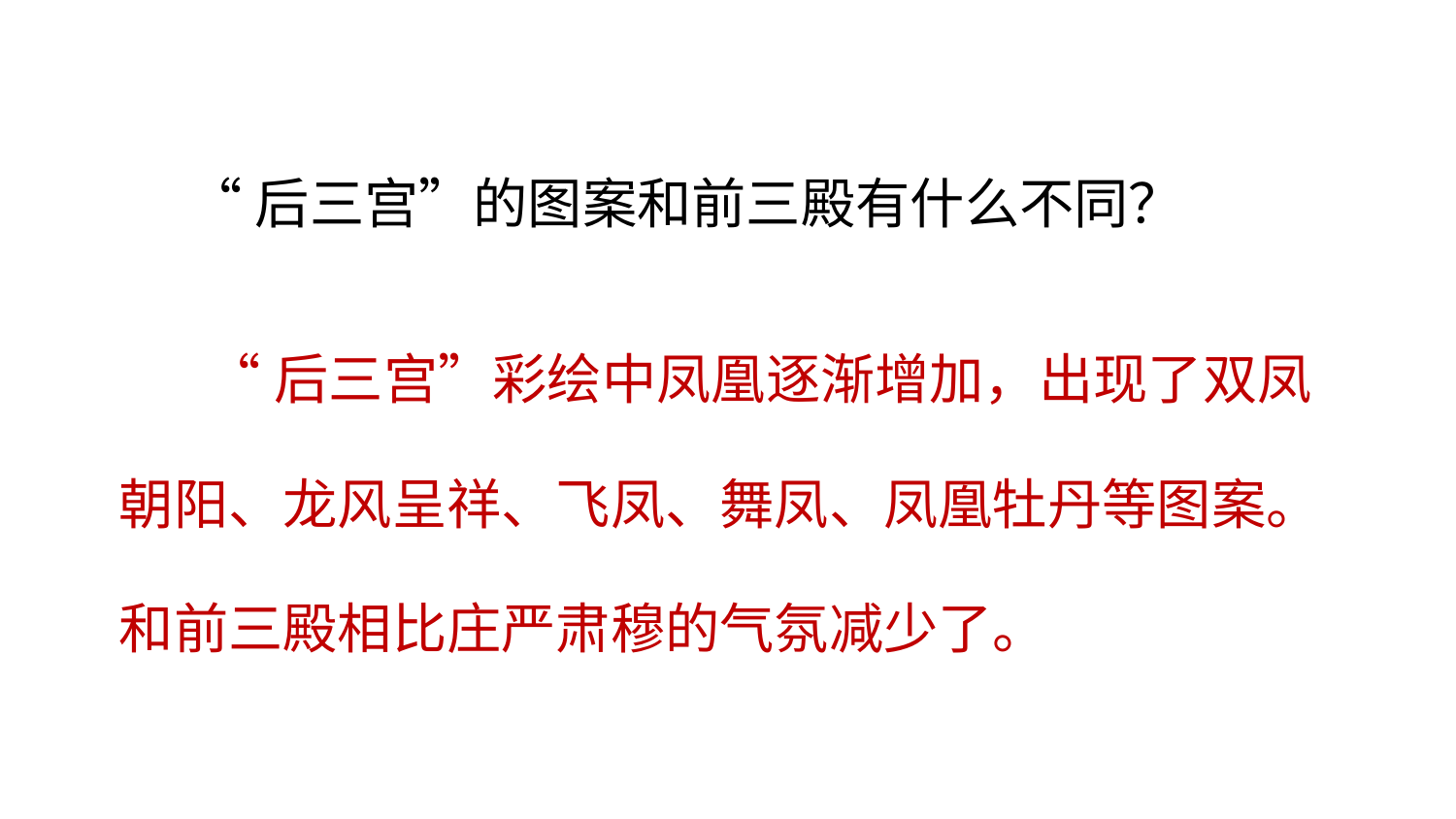

# “后三宫”的图案和前三殿有什么不同？
        “后三宫”彩绘中凤凰逐渐增加，出现了双凤朝阳、龙风呈祥、飞凤、舞凤、凤凰牡丹等图案。和前三殿相比庄严肃穆的气氛减少了。